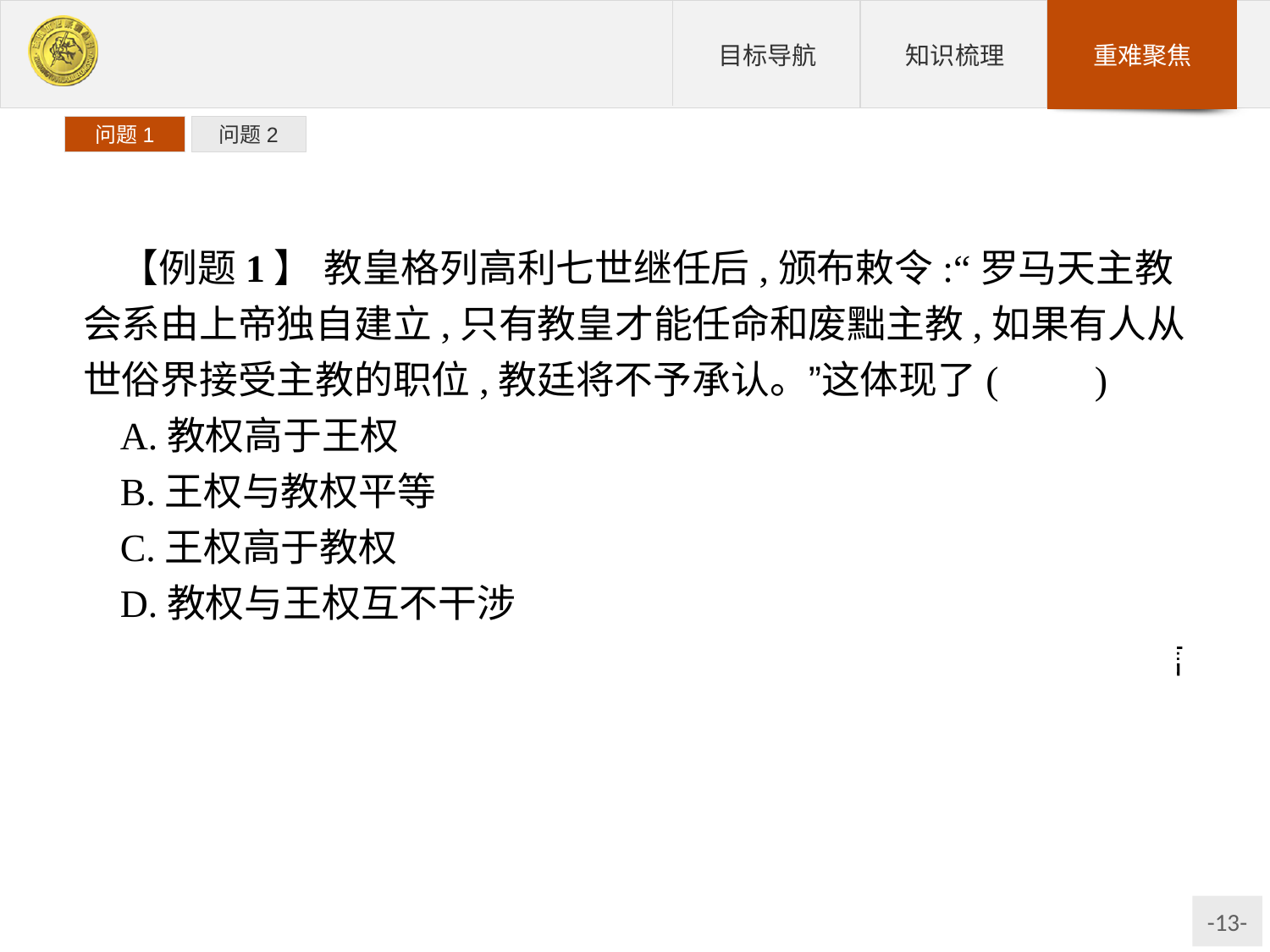

问题1
问题2
【例题1】 教皇格列高利七世继任后,颁布敕令:“罗马天主教会系由上帝独自建立,只有教皇才能任命和废黜主教,如果有人从世俗界接受主教的职位,教廷将不予承认。”这体现了(　　)
A.教权高于王权
B.王权与教权平等
C.王权高于教权
D.教权与王权互不干涉
解析:四个选项都是关于教权与王权关系的,由材料中的关键信息“只有教皇”“如果……教廷将不予承认”,可知教权是至高无上、高于一切的。
答案:A